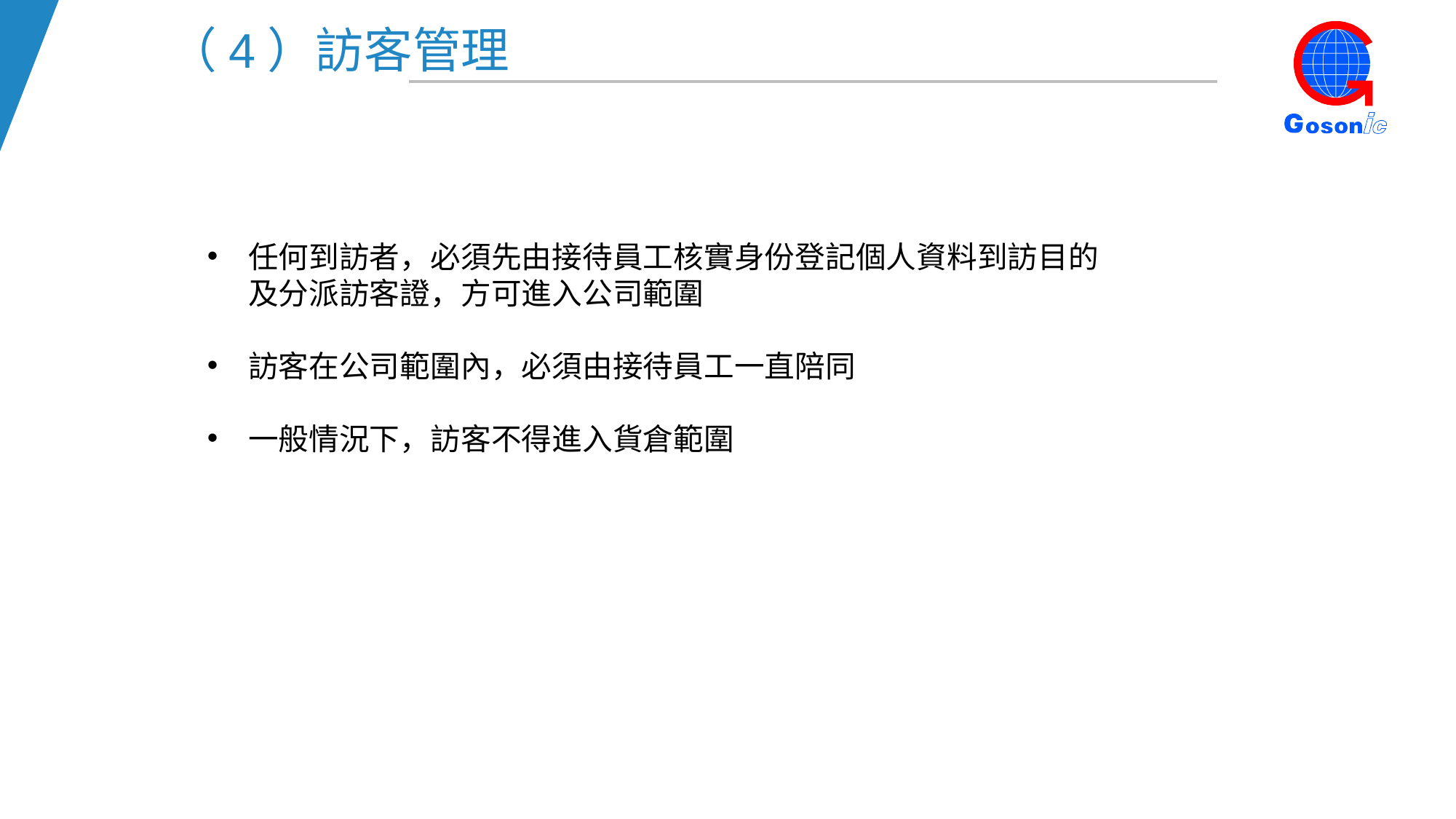

（4）訪客管理
任何到訪者，必須先由接待員工核實身份登記個人資料到訪目的及分派訪客證，方可進入公司範圍

訪客在公司範圍內，必須由接待員工一直陪同

一般情況下，訪客不得進入貨倉範圍